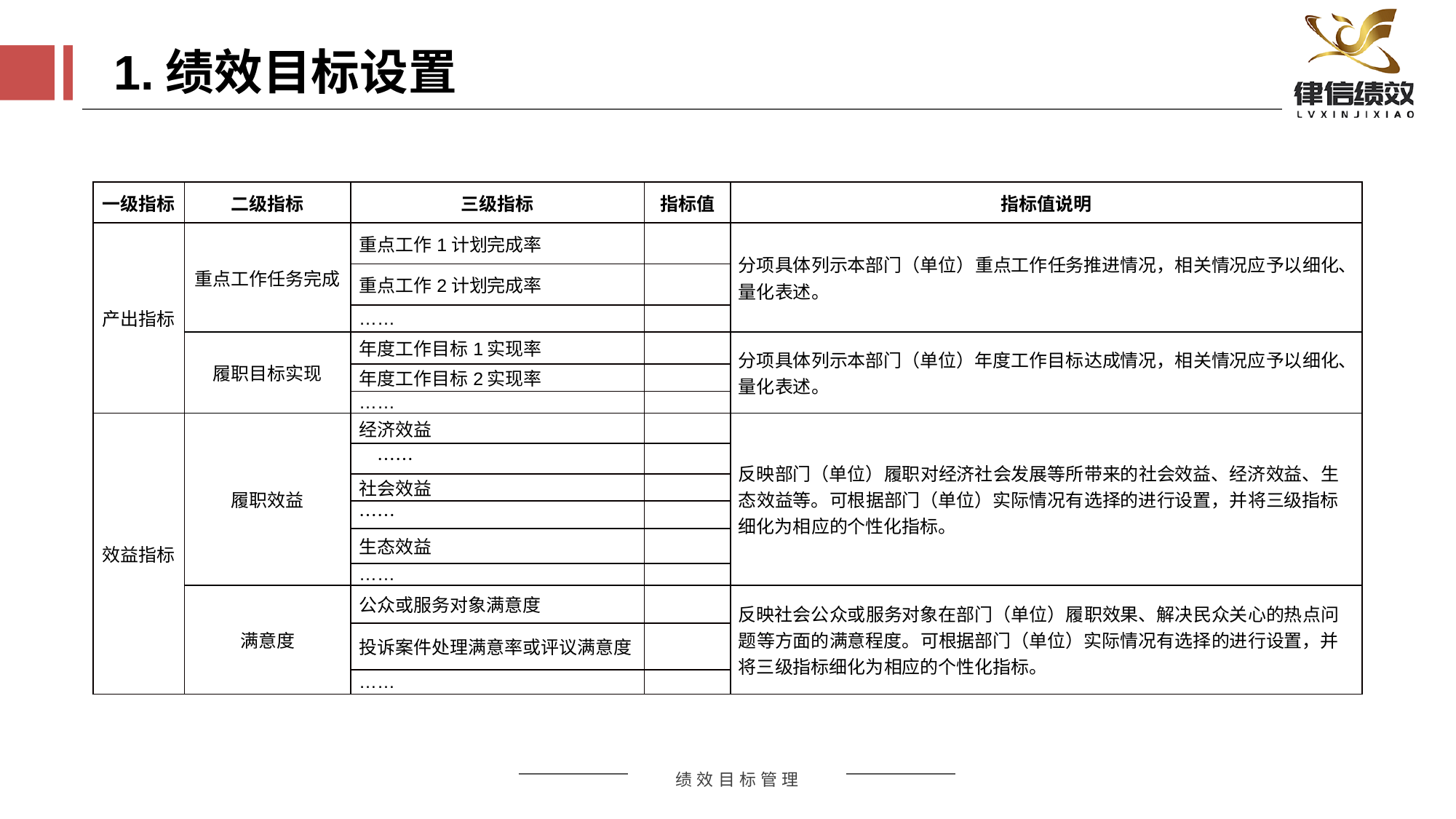

1.绩效目标设置
| 一级指标 | 二级指标 | 三级指标 | 指标值 | 指标值说明 |
| --- | --- | --- | --- | --- |
| 产出指标 | 重点工作任务完成 | 重点工作1计划完成率 |  | 分项具体列示本部门（单位）重点工作任务推进情况，相关情况应予以细化、量化表述。 |
|  |  | 重点工作2计划完成率 |  |  |
|  |  | …… |  |  |
|  | 履职目标实现 | 年度工作目标1实现率 |  | 分项具体列示本部门（单位）年度工作目标达成情况，相关情况应予以细化、量化表述。 |
|  |  | 年度工作目标2实现率 |  |  |
|  |  | …… |  |  |
| 效益指标 | 履职效益 | 经济效益 |  | 反映部门（单位）履职对经济社会发展等所带来的社会效益、经济效益、生态效益等。可根据部门（单位）实际情况有选择的进行设置，并将三级指标细化为相应的个性化指标。 |
|  |  | …… |  |  |
|  |  | 社会效益 |  |  |
|  |  | …… |  |  |
|  |  | 生态效益 |  |  |
|  |  | …… |  |  |
|  | 满意度 | 公众或服务对象满意度 |  | 反映社会公众或服务对象在部门（单位）履职效果、解决民众关心的热点问题等方面的满意程度。可根据部门（单位）实际情况有选择的进行设置，并将三级指标细化为相应的个性化指标。 |
|  |  | 投诉案件处理满意率或评议满意度 |  |  |
|  |  | …… |  |  |